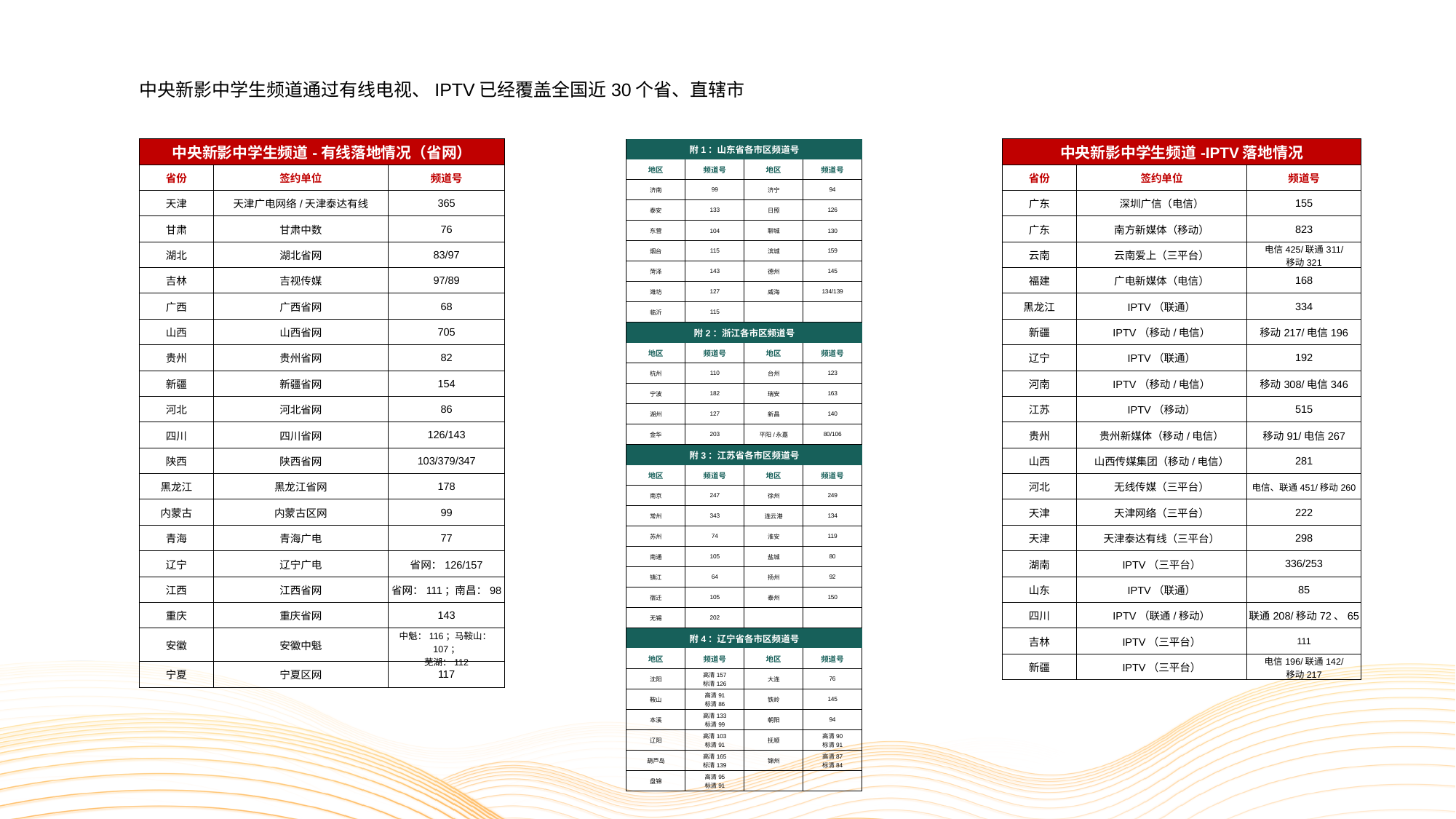

中央新影中学生频道通过有线电视、IPTV已经覆盖全国近30个省、直辖市
| 中央新影中学生频道-有线落地情况（省网） |  |  |
| --- | --- | --- |
| 省份 | 签约单位 | 频道号 |
| 天津 | 天津广电网络/天津泰达有线 | 365 |
| 甘肃 | 甘肃中数 | 76 |
| 湖北 | 湖北省网 | 83/97 |
| 吉林 | 吉视传媒 | 97/89 |
| 广西 | 广西省网 | 68 |
| 山西 | 山西省网 | 705 |
| 贵州 | 贵州省网 | 82 |
| 新疆 | 新疆省网 | 154 |
| 河北 | 河北省网 | 86 |
| 四川 | 四川省网 | 126/143 |
| 陕西 | 陕西省网 | 103/379/347 |
| 黑龙江 | 黑龙江省网 | 178 |
| 内蒙古 | 内蒙古区网 | 99 |
| 青海 | 青海广电 | 77 |
| 辽宁 | 辽宁广电 | 省网：126/157 |
| 江西 | 江西省网 | 省网：111；南昌：98 |
| 重庆 | 重庆省网 | 143 |
| 安徽 | 安徽中魁 | 中魁：116；马鞍山：107； 芜湖：112 |
| 宁夏 | 宁夏区网 | 117 |
| 中央新影中学生频道-IPTV落地情况 |  |  |
| --- | --- | --- |
| 省份 | 签约单位 | 频道号 |
| 广东 | 深圳广信（电信） | 155 |
| 广东 | 南方新媒体（移动） | 823 |
| 云南 | 云南爱上（三平台） | 电信425/联通311/ 移动321 |
| 福建 | 广电新媒体（电信） | 168 |
| 黑龙江 | IPTV（联通） | 334 |
| 新疆 | IPTV（移动/电信） | 移动217/电信196 |
| 辽宁 | IPTV（联通） | 192 |
| 河南 | IPTV（移动/电信） | 移动308/电信346 |
| 江苏 | IPTV（移动） | 515 |
| 贵州 | 贵州新媒体（移动/电信） | 移动91/电信267 |
| 山西 | 山西传媒集团（移动/电信） | 281 |
| 河北 | 无线传媒（三平台） | 电信、联通451/移动260 |
| 天津 | 天津网络（三平台） | 222 |
| 天津 | 天津泰达有线（三平台） | 298 |
| 湖南 | IPTV（三平台） | 336/253 |
| 山东 | IPTV（联通） | 85 |
| 四川 | IPTV（联通/移动） | 联通208/移动72、65 |
| 吉林 | IPTV（三平台） | 111 |
| 新疆 | IPTV（三平台） | 电信196/联通142/ 移动217 |
| 附1：山东省各市区频道号 |  |  |  |
| --- | --- | --- | --- |
| 地区 | 频道号 | 地区 | 频道号 |
| 济南 | 99 | 济宁 | 94 |
| 泰安 | 133 | 日照 | 126 |
| 东营 | 104 | 聊城 | 130 |
| 烟台 | 115 | 滨城 | 159 |
| 菏泽 | 143 | 德州 | 145 |
| 潍坊 | 127 | 威海 | 134/139 |
| 临沂 | 115 |  |  |
| 附2：浙江各市区频道号 |  |  |  |
| 地区 | 频道号 | 地区 | 频道号 |
| 杭州 | 110 | 台州 | 123 |
| 宁波 | 182 | 瑞安 | 163 |
| 湖州 | 127 | 新昌 | 140 |
| 金华 | 203 | 平阳/永嘉 | 80/106 |
| 附3：江苏省各市区频道号 |  |  |  |
| 地区 | 频道号 | 地区 | 频道号 |
| 南京 | 247 | 徐州 | 249 |
| 常州 | 343 | 连云港 | 134 |
| 苏州 | 74 | 淮安 | 119 |
| 南通 | 105 | 盐城 | 80 |
| 镇江 | 64 | 扬州 | 92 |
| 宿迁 | 105 | 泰州 | 150 |
| 无锡 | 202 |  |  |
| 附4：辽宁省各市区频道号 |  |  |  |
| 地区 | 频道号 | 地区 | 频道号 |
| 沈阳 | 高清157 标清126 | 大连 | 76 |
| 鞍山 | 高清91 标清86 | 铁岭 | 145 |
| 本溪 | 高清133 标清99 | 朝阳 | 94 |
| 辽阳 | 高清103 标清91 | 抚顺 | 高清90 标清91 |
| 葫芦岛 | 高清165 标清139 | 锦州 | 高清87 标清84 |
| 盘锦 | 高清95 标清91 |  |  |
【播出平台】

节目类型：美育教育节目

节目时长：30分钟

播出平台：中学生频道、
央视频、CCTV手机电视